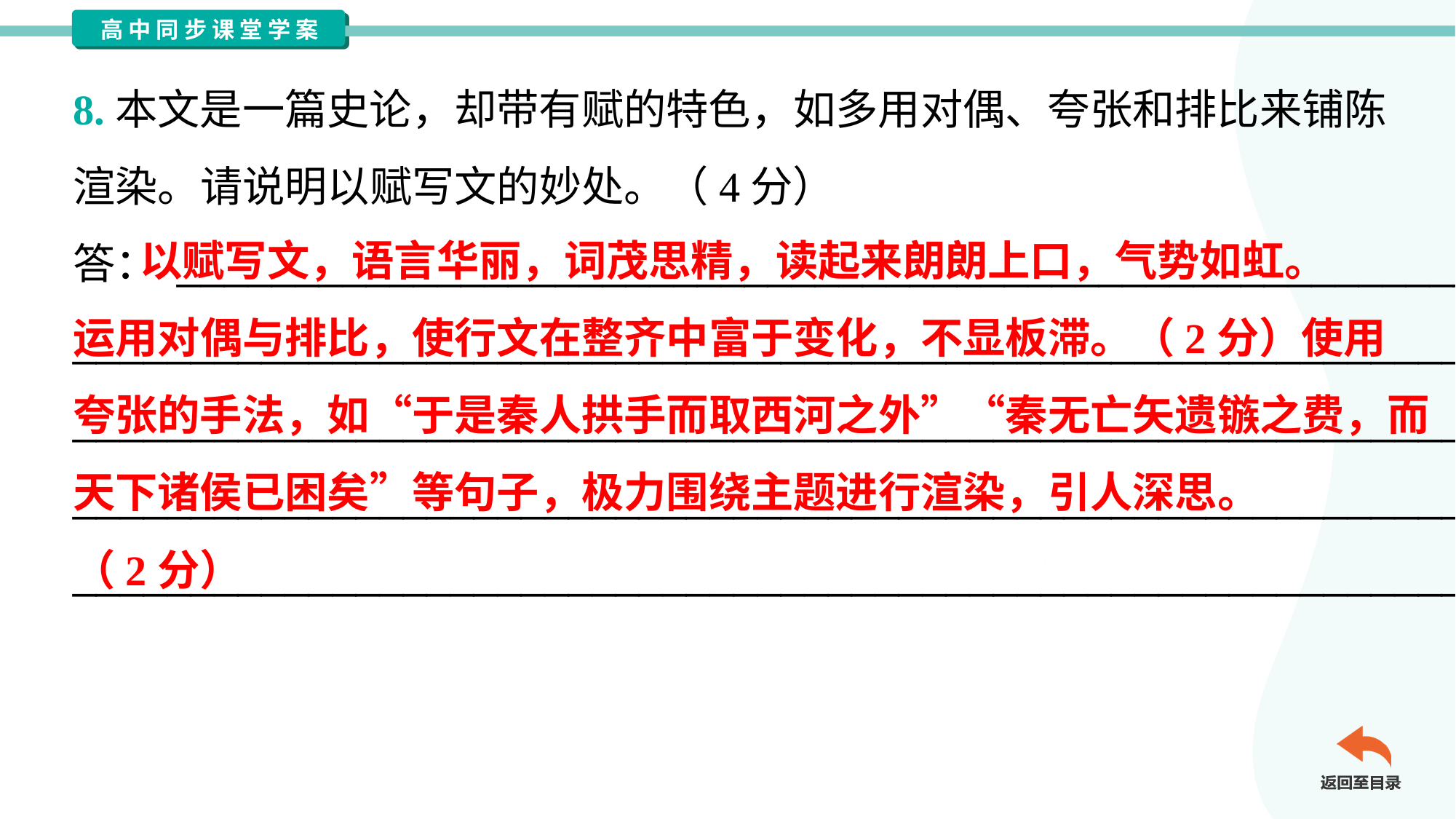

8.本文是一篇史论，却带有赋的特色，如多用对偶、夸张和排比来铺陈
渲染。请说明以赋写文的妙处。（4分）
答： ________________________________________________________
_____________________________________________________________
_____________________________________________________________
_____________________________________________________________
_____________________________________________________________
      以赋写文，语言华丽，词茂思精，读起来朗朗上口，气势如虹。
运用对偶与排比，使行文在整齐中富于变化，不显板滞。（2分）使用
夸张的手法，如“于是秦人拱手而取西河之外”“秦无亡矢遗镞之费，而
天下诸侯已困矣”等句子，极力围绕主题进行渲染，引人深思。
（2分）